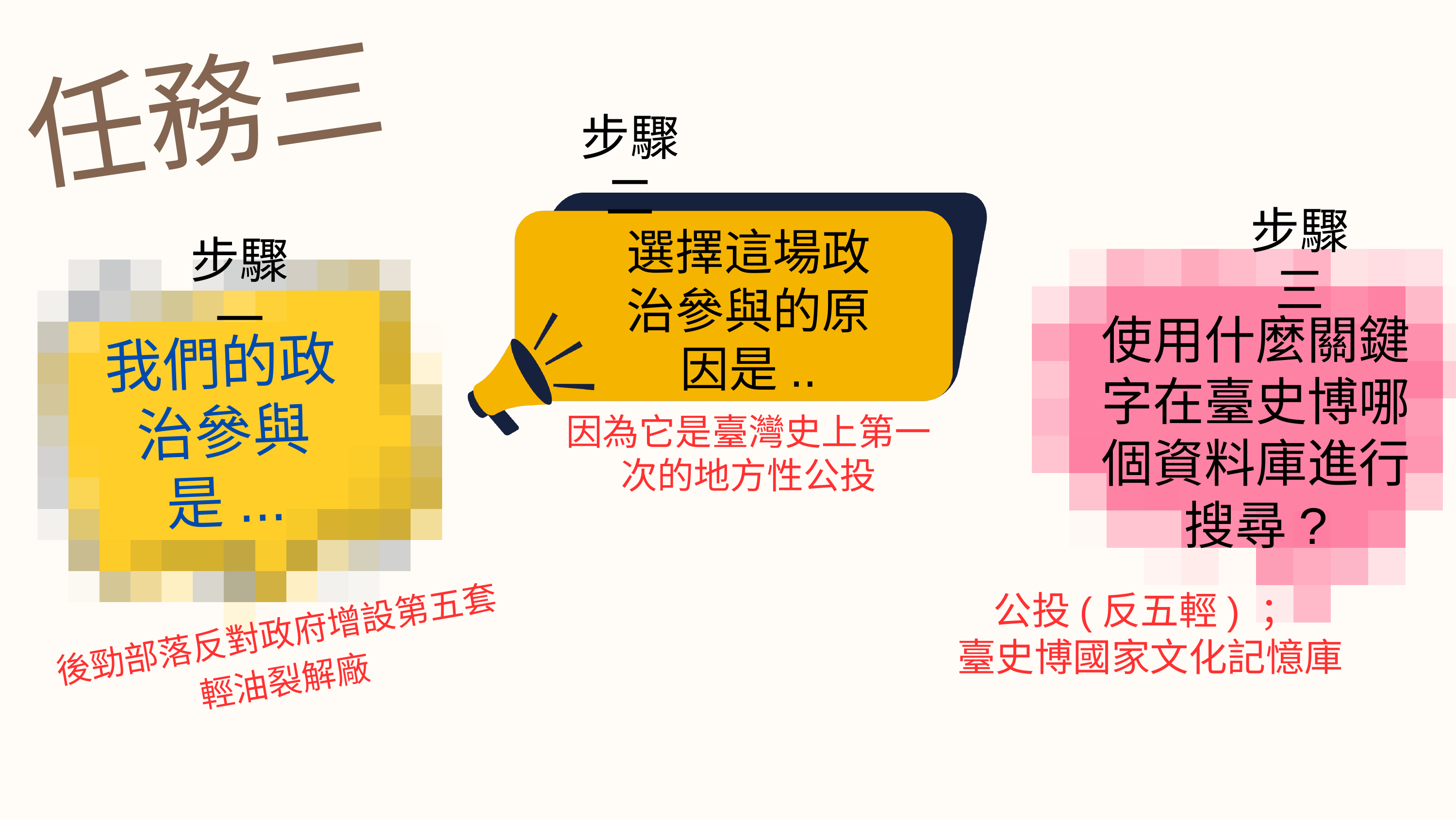

任務三
步驟二

步驟三
選擇這場政治參與的原因是..
步驟一

使用什麼關鍵字在臺史博哪個資料庫進行搜尋?
我們的政治參與是...
因為它是臺灣史上第一次的地方性公投
公投(反五輕) ；
臺史博國家文化記憶庫
後勁部落反對政府增設第五套輕油裂解廠